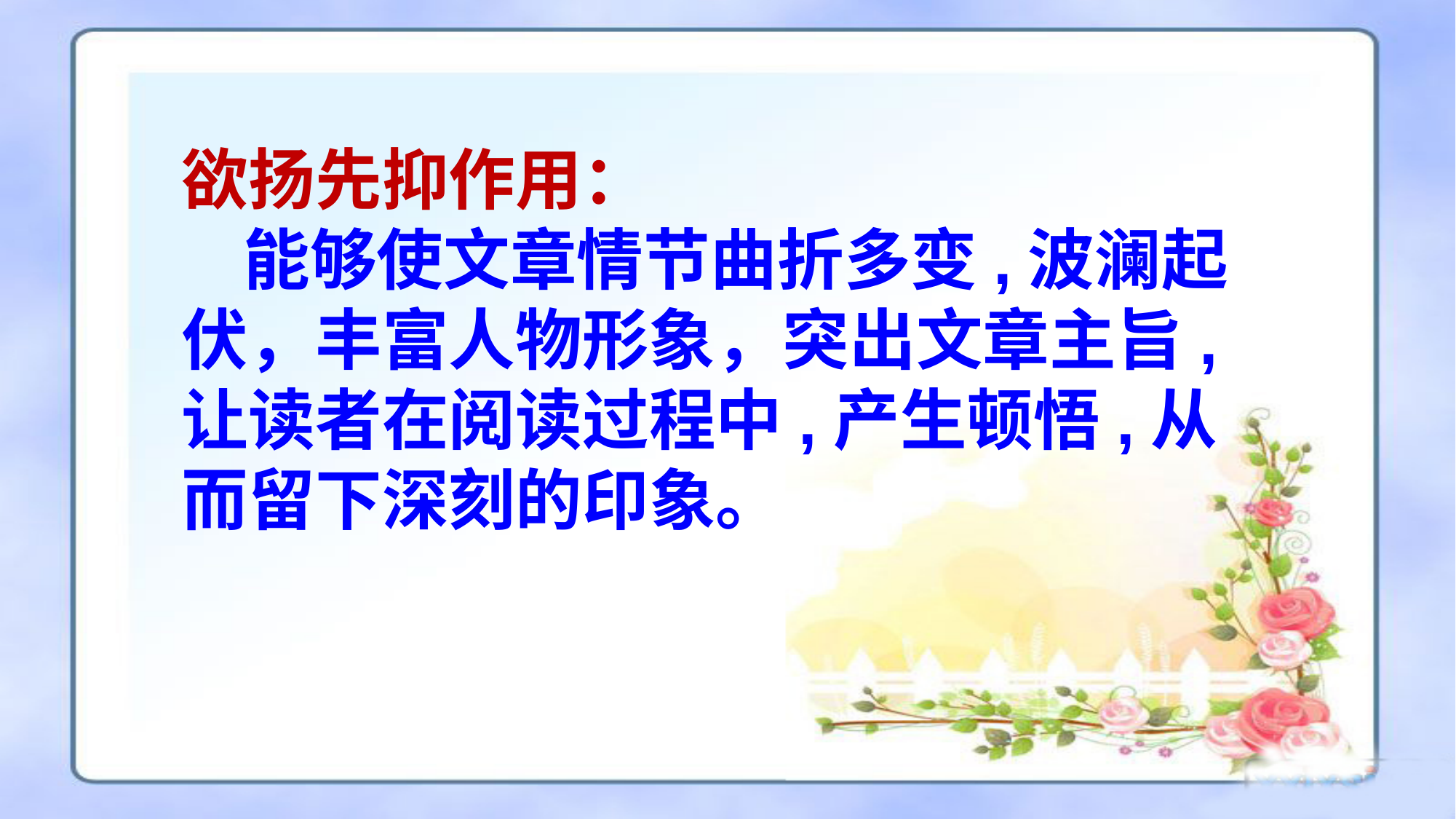

欲扬先抑作用：
   能够使文章情节曲折多变,波澜起伏，丰富人物形象，突出文章主旨,让读者在阅读过程中,产生顿悟,从而留下深刻的印象。